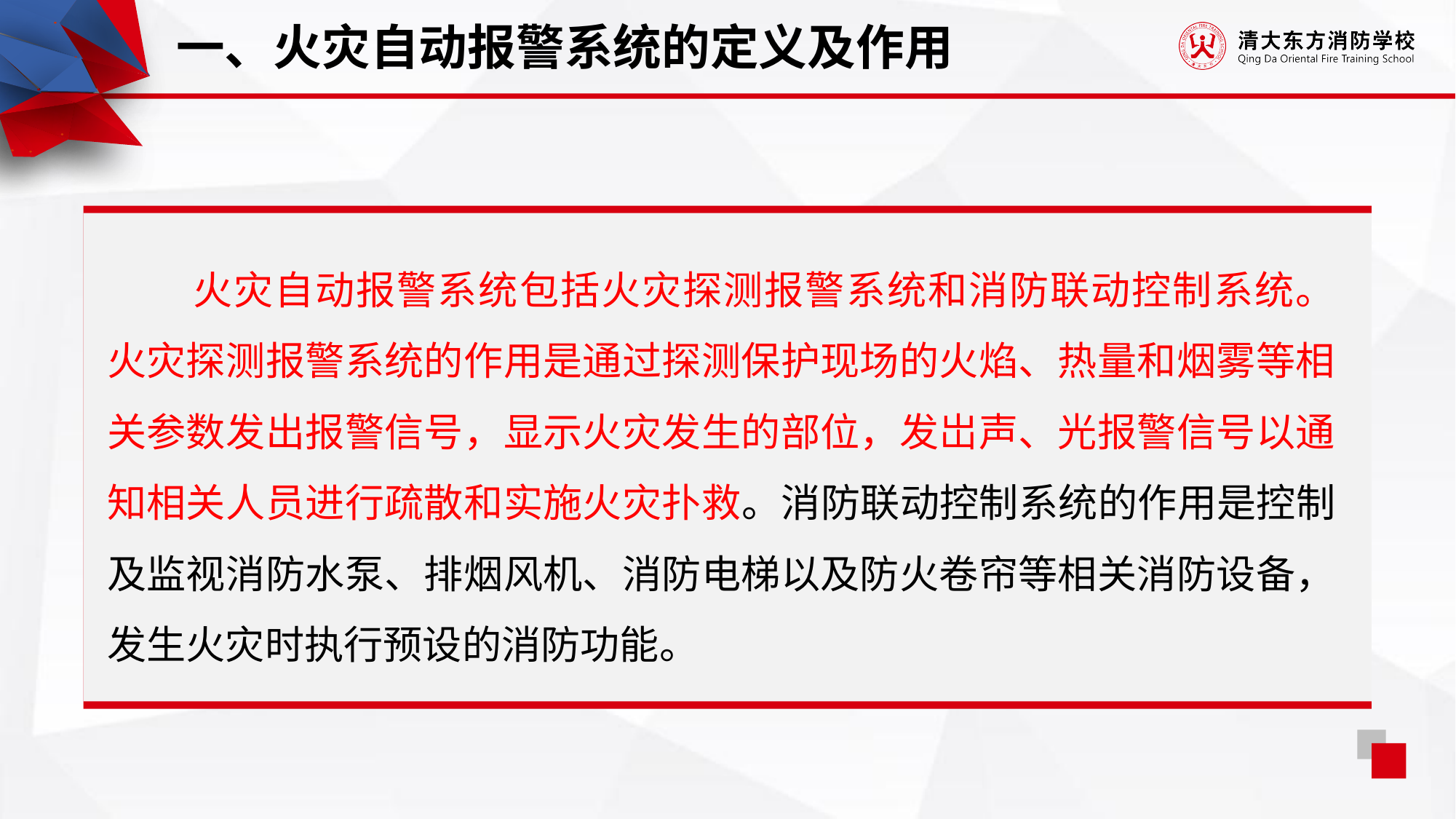

一、火灾自动报警系统的定义及作用

火灾自动报警系统包括火灾探测报警系统和消防联动控制系统。火灾探测报警系统的作用是通过探测保护现场的火焰、热量和烟雾等相关参数发出报警信号，显示火灾发生的部位，发岀声、光报警信号以通知相关人员进行疏散和实施火灾扑救。消防联动控制系统的作用是控制及监视消防水泵、排烟风机、消防电梯以及防火卷帘等相关消防设备，发生火灾时执行预设的消防功能。